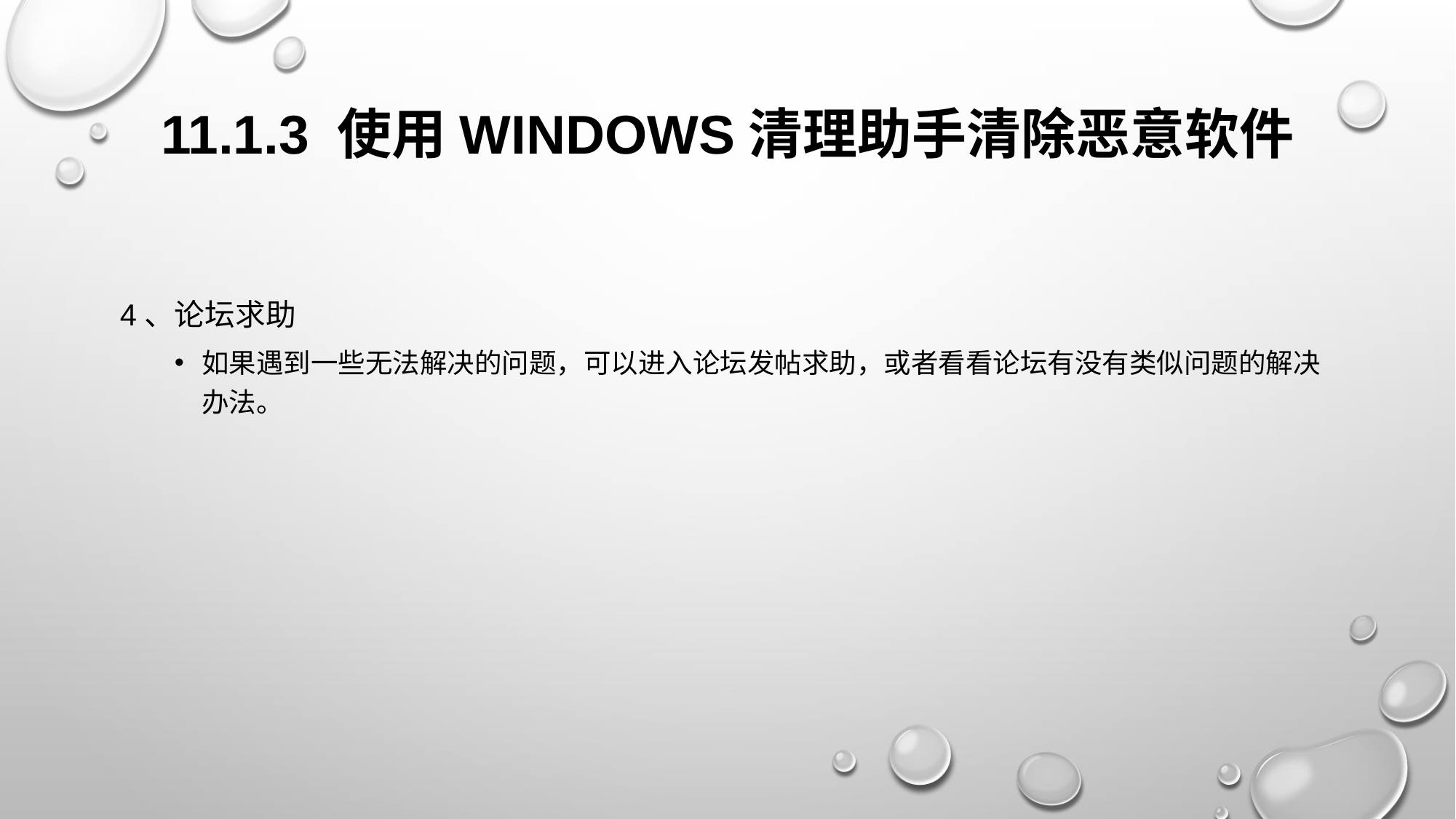

# 11.1.3 使用Windows清理助手清除恶意软件
4、论坛求助
如果遇到一些无法解决的问题，可以进入论坛发帖求助，或者看看论坛有没有类似问题的解决办法。